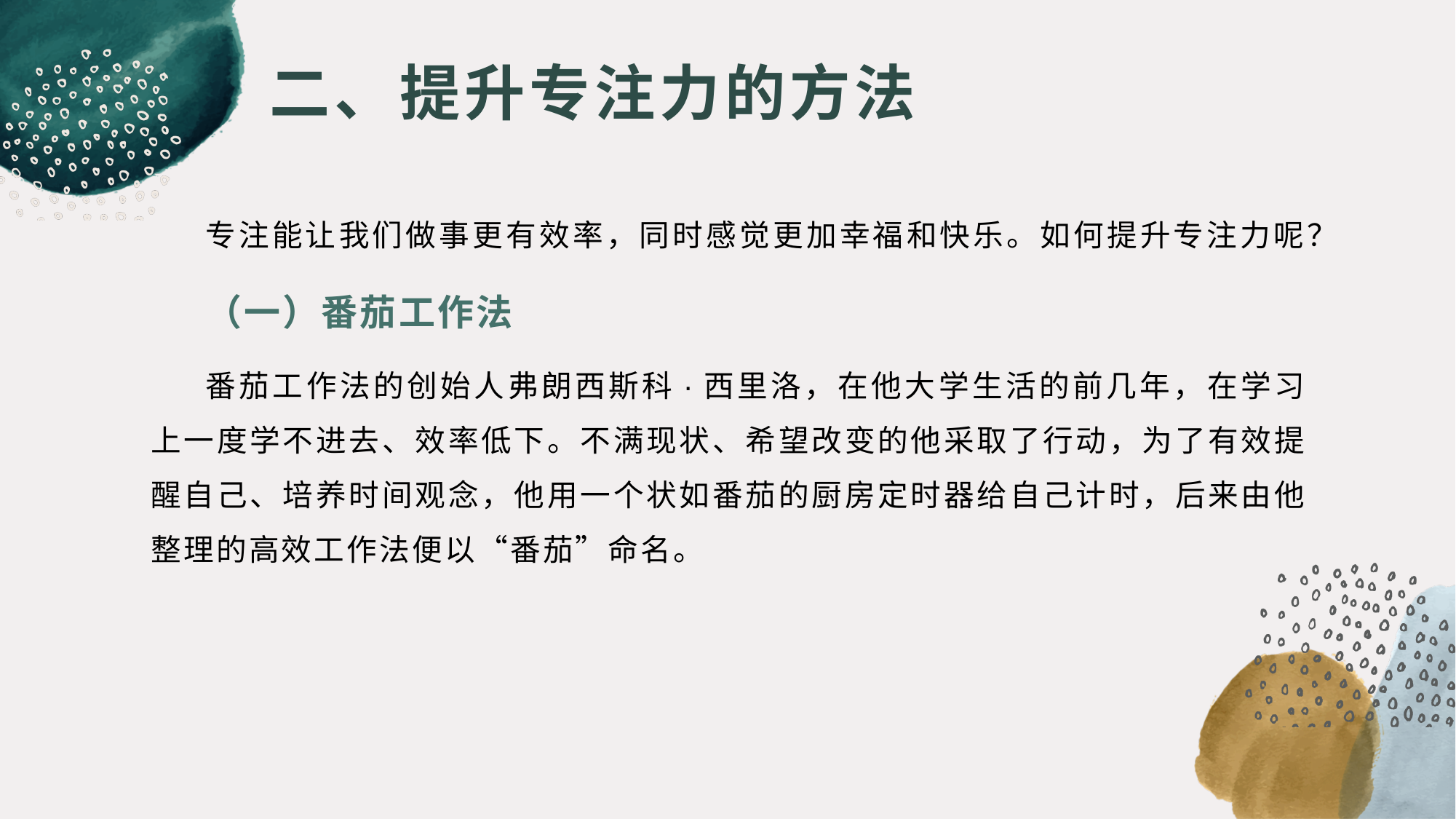

# 二、提升专注力的方法

专注能让我们做事更有效率，同时感觉更加幸福和快乐。如何提升专注力呢？
（一）番茄工作法
番茄工作法的创始人弗朗西斯科·西里洛，在他大学生活的前几年，在学习上一度学不进去、效率低下。不满现状、希望改变的他采取了行动，为了有效提醒自己、培养时间观念，他用一个状如番茄的厨房定时器给自己计时，后来由他整理的高效工作法便以“番茄”命名。